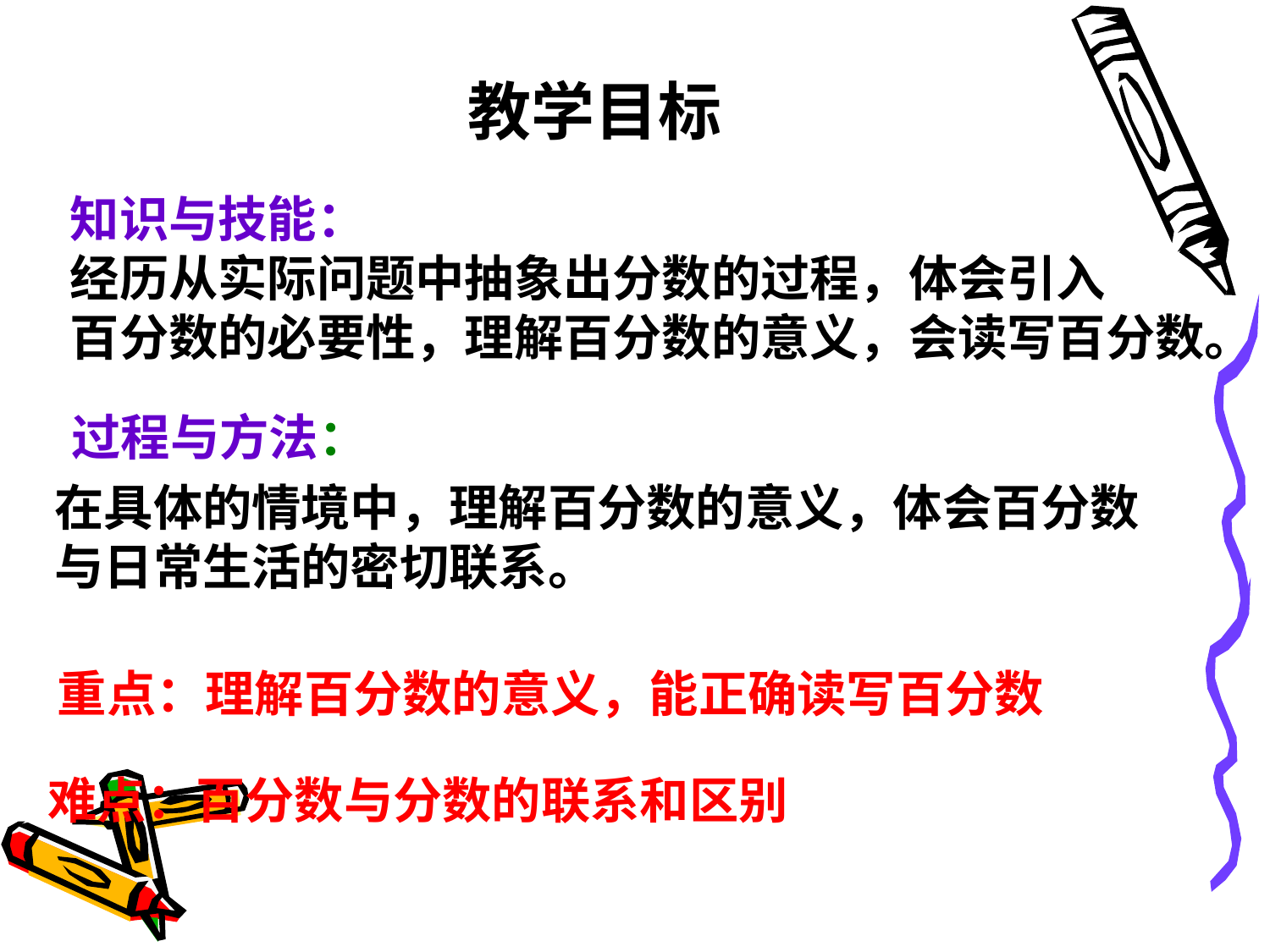

教学目标
知识与技能：
经历从实际问题中抽象出分数的过程，体会引入
百分数的必要性，理解百分数的意义，会读写百分数。
过程与方法：
在具体的情境中，理解百分数的意义，体会百分数与日常生活的密切联系。
重点：理解百分数的意义，能正确读写百分数
难点：百分数与分数的联系和区别